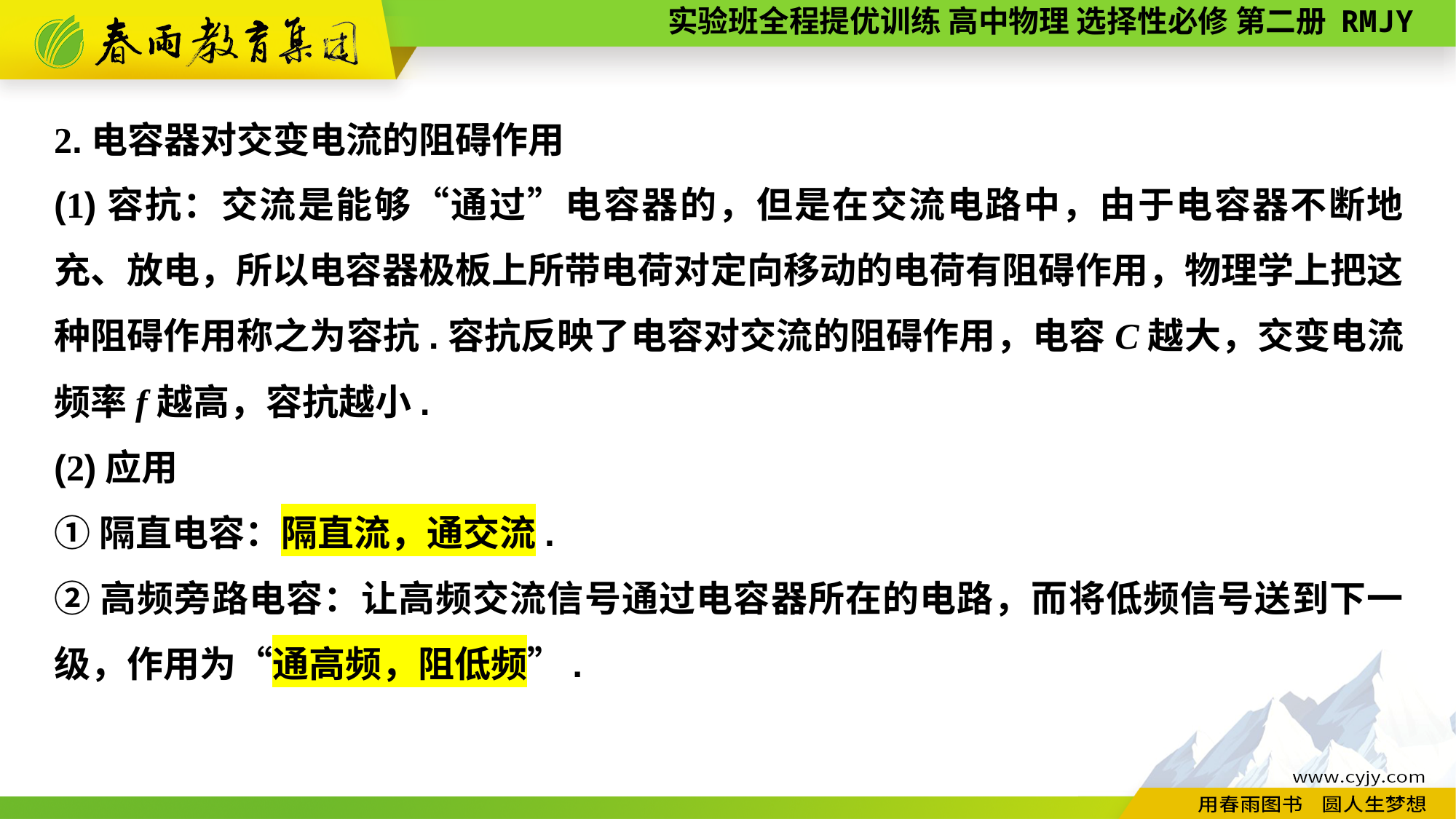

2.电容器对交变电流的阻碍作用
(1)容抗：交流是能够“通过”电容器的，但是在交流电路中，由于电容器不断地充、放电，所以电容器极板上所带电荷对定向移动的电荷有阻碍作用，物理学上把这种阻碍作用称之为容抗.容抗反映了电容对交流的阻碍作用，电容C越大，交变电流频率f越高，容抗越小.
(2)应用
①隔直电容：隔直流，通交流.
②高频旁路电容：让高频交流信号通过电容器所在的电路，而将低频信号送到下一级，作用为“通高频，阻低频”.